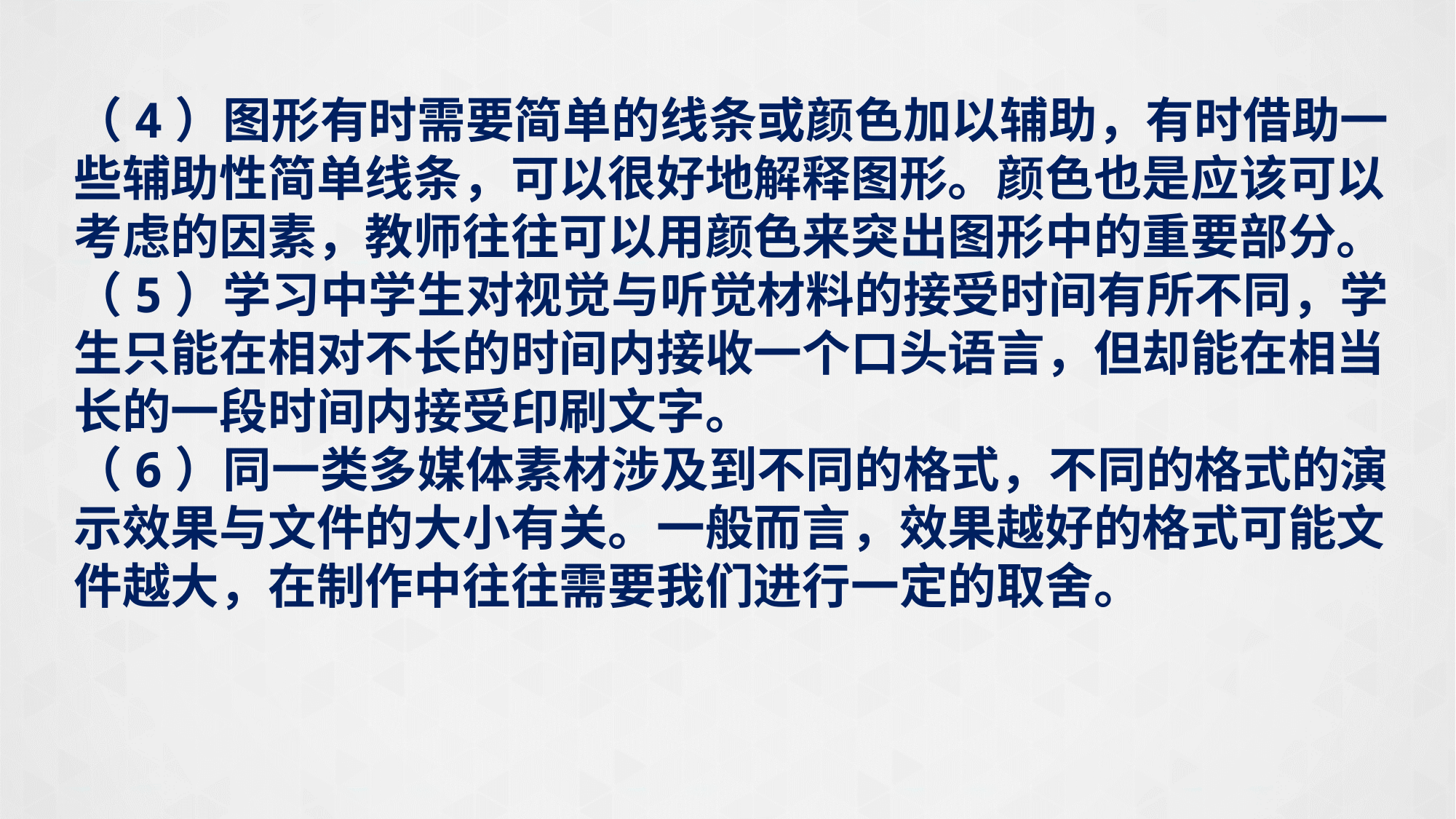

（4）图形有时需要简单的线条或颜色加以辅助，有时借助一些辅助性简单线条，可以很好地解释图形。颜色也是应该可以考虑的因素，教师往往可以用颜色来突出图形中的重要部分。
（5）学习中学生对视觉与听觉材料的接受时间有所不同，学生只能在相对不长的时间内接收一个口头语言，但却能在相当长的一段时间内接受印刷文字。
（6）同一类多媒体素材涉及到不同的格式，不同的格式的演示效果与文件的大小有关。一般而言，效果越好的格式可能文件越大，在制作中往往需要我们进行一定的取舍。